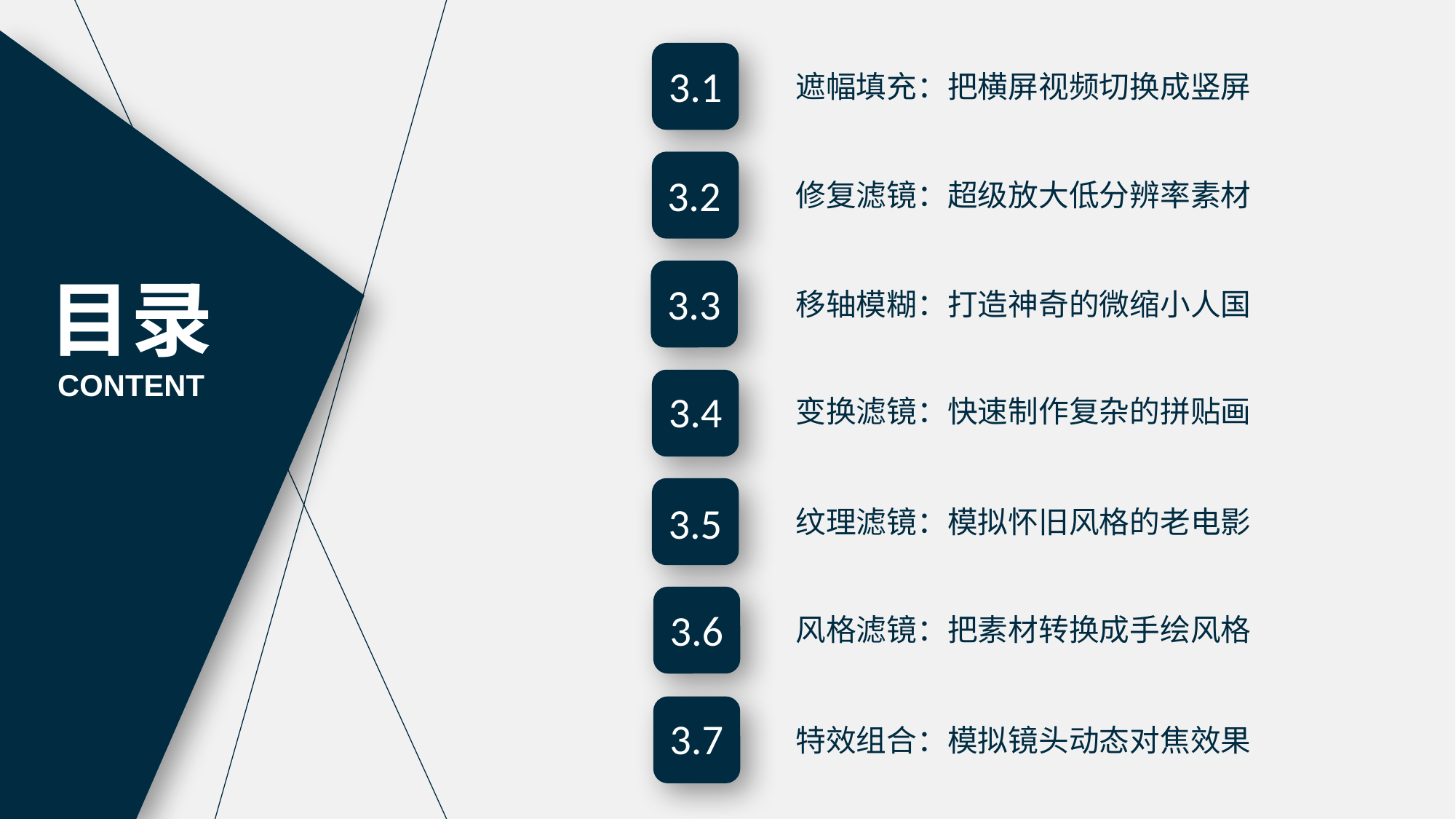

3.1
遮幅填充：把横屏视频切换成竖屏

3.2
修复滤镜：超级放大低分辨率素材

目录
CONTENT
3.3
移轴模糊：打造神奇的微缩小人国

3.4
变换滤镜：快速制作复杂的拼贴画

3.5
纹理滤镜：模拟怀旧风格的老电影

3.6
风格滤镜：把素材转换成手绘风格

3.7
特效组合：模拟镜头动态对焦效果